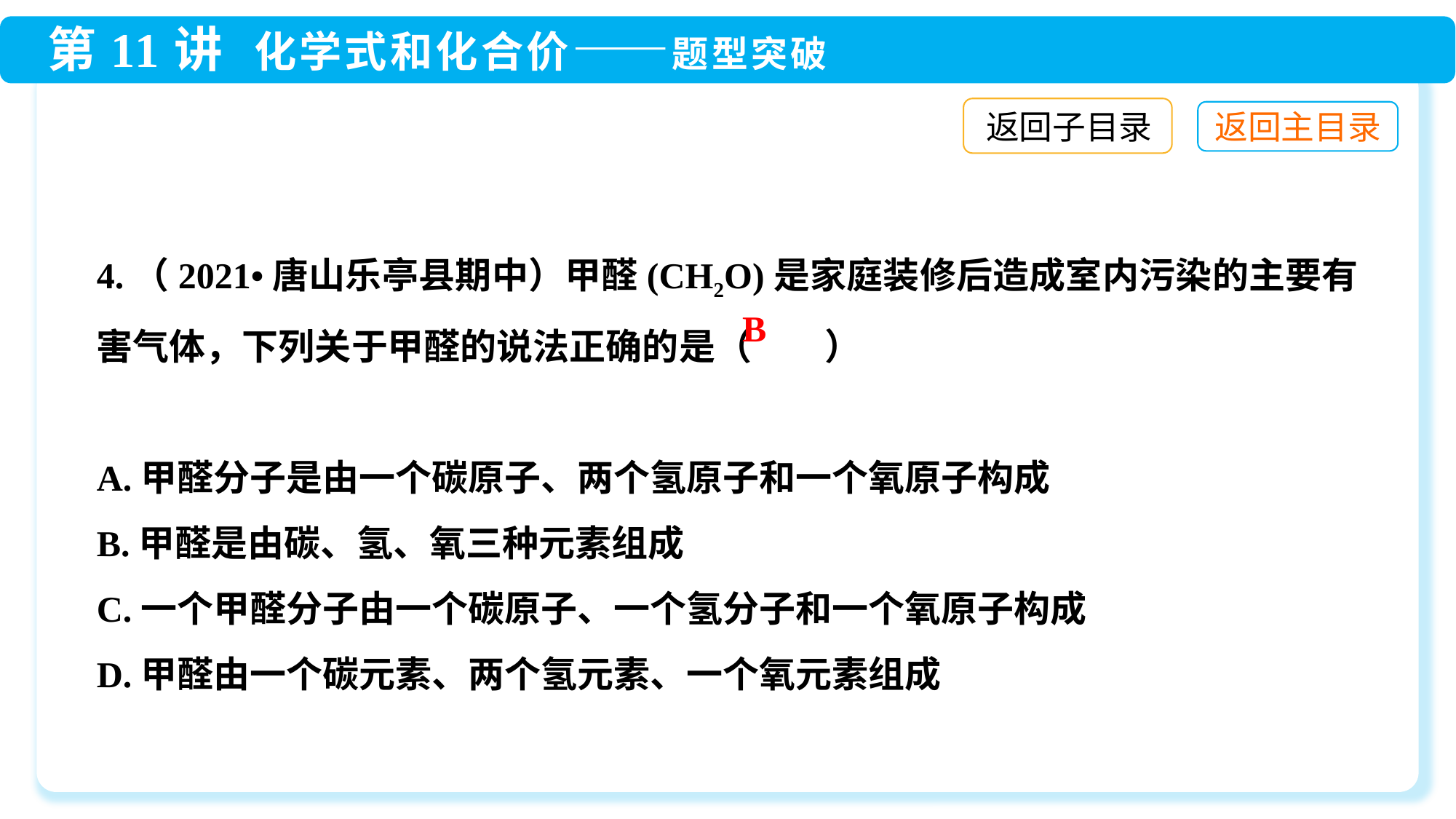

返回子目录
4.（2021•唐山乐亭县期中）甲醛(CH2O)是家庭装修后造成室内污染的主要有害气体，下列关于甲醛的说法正确的是（　　）

A.甲醛分子是由一个碳原子、两个氢原子和一个氧原子构成
B.甲醛是由碳、氢、氧三种元素组成
C.一个甲醛分子由一个碳原子、一个氢分子和一个氧原子构成
D.甲醛由一个碳元素、两个氢元素、一个氧元素组成
B